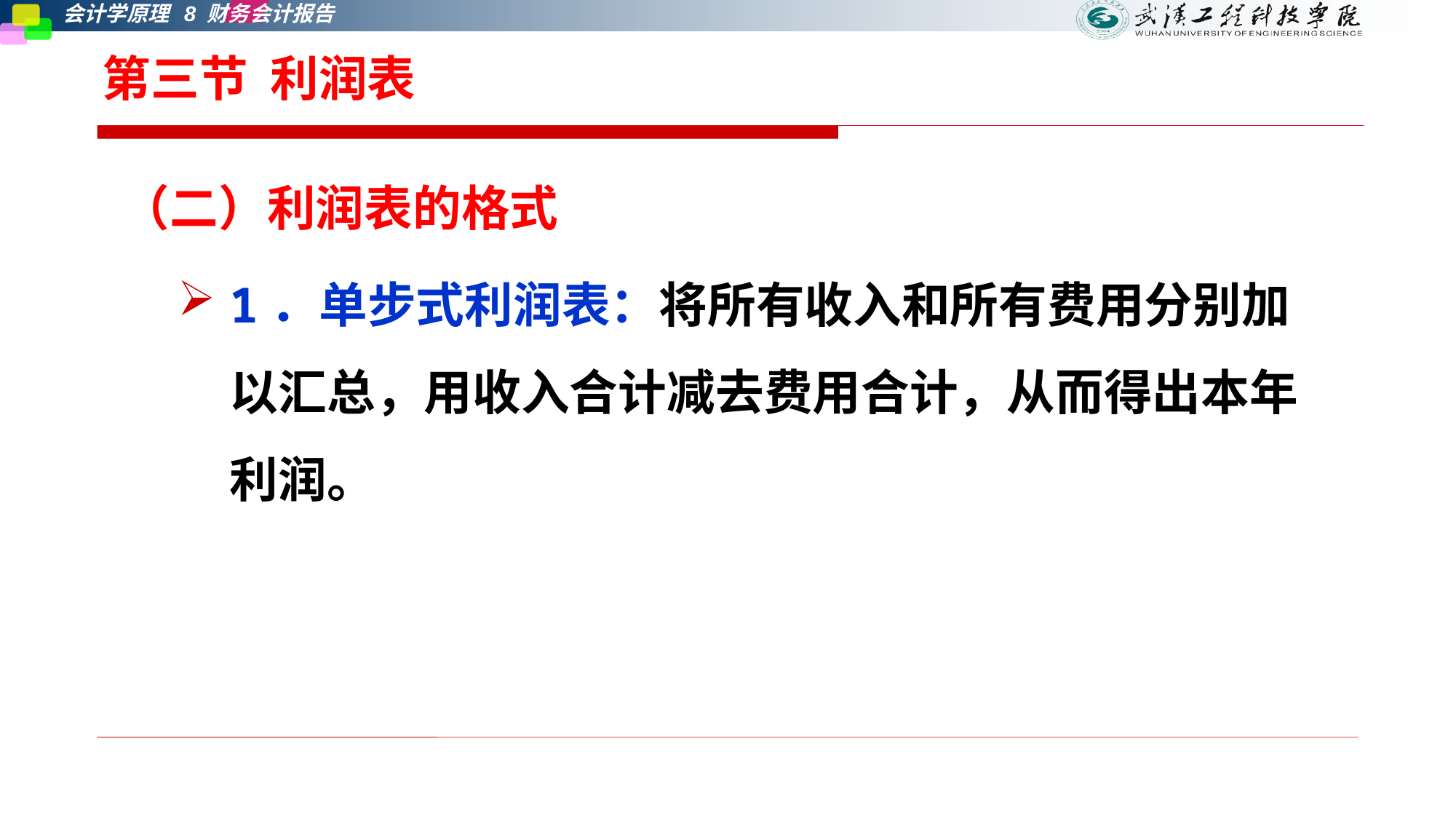

# 第三节  利润表
（二）利润表的格式
1．单步式利润表：将所有收入和所有费用分别加以汇总，用收入合计减去费用合计，从而得出本年利润。